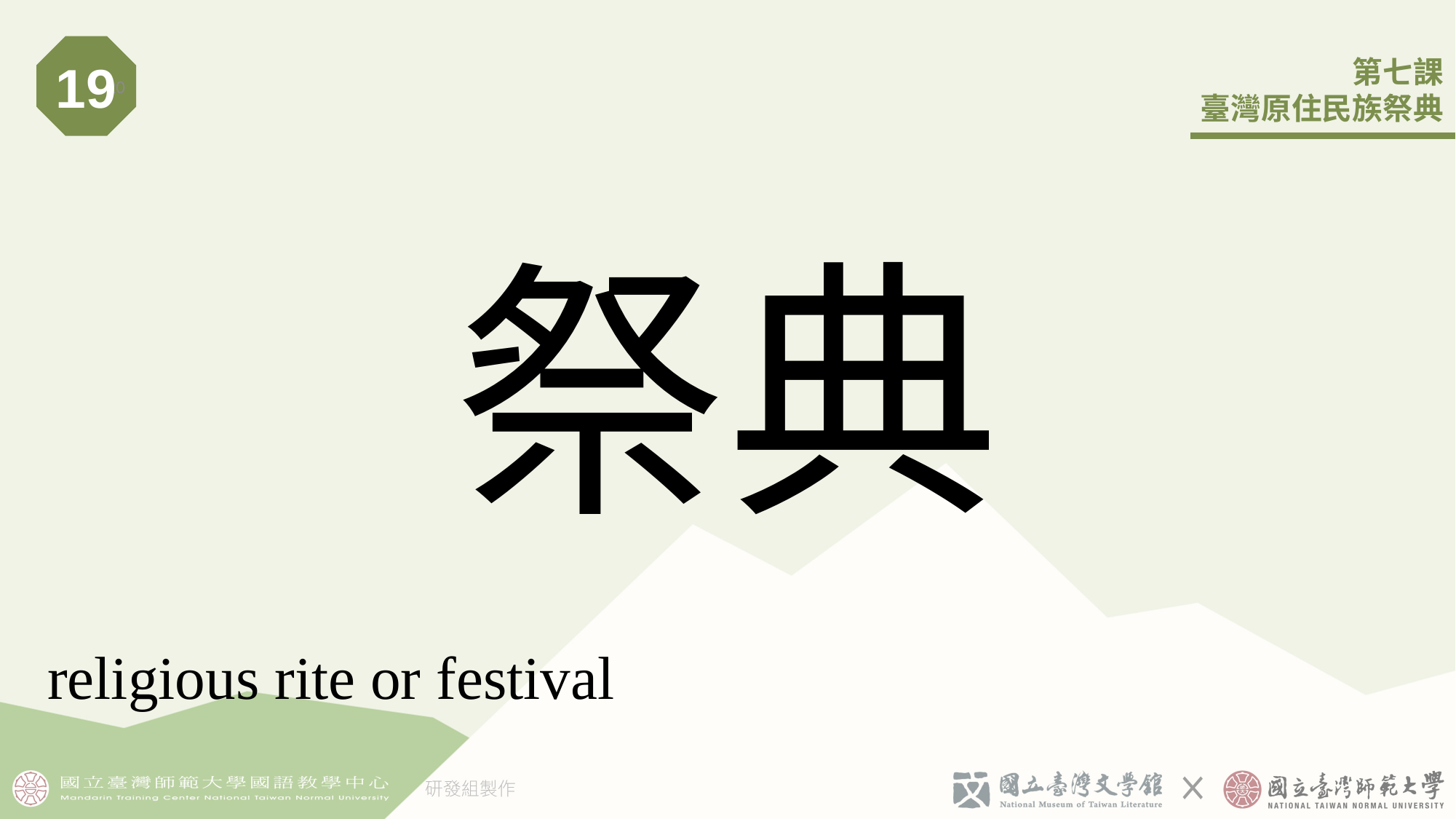

19
20
# 祭典
religious rite or festival